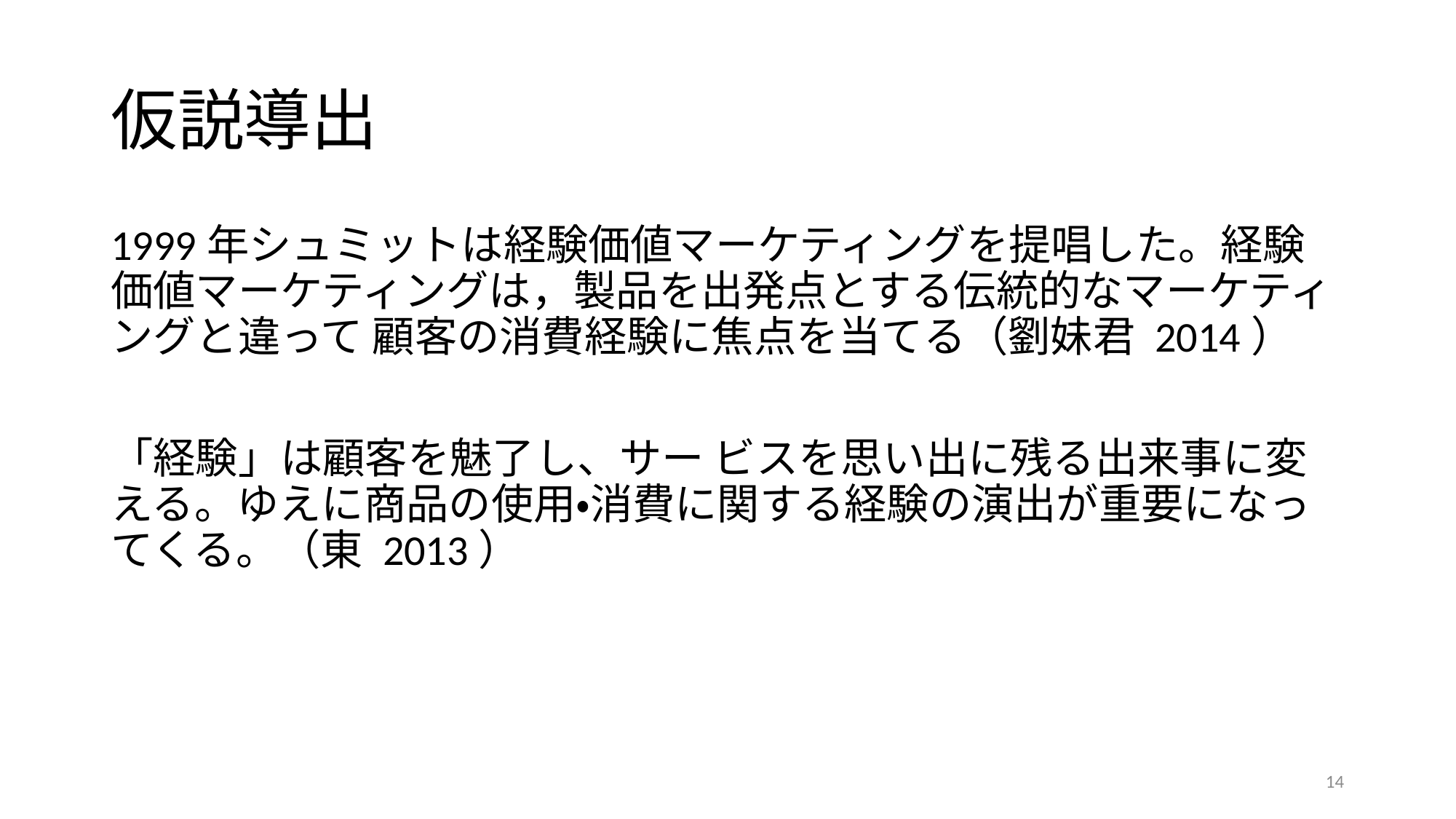

# 仮説導出
1999年シュミットは経験価値マーケティングを提唱した。経験価値マーケティングは，製品を出発点とする伝統的なマーケティングと違って 顧客の消費経験に焦点を当てる（劉妹君 2014）

「経験」は顧客を魅了し、サー ビスを思い出に残る出来事に変える。ゆえに商品の使用・消費に関する経験の演出が重要になってくる。（東 2013）
14